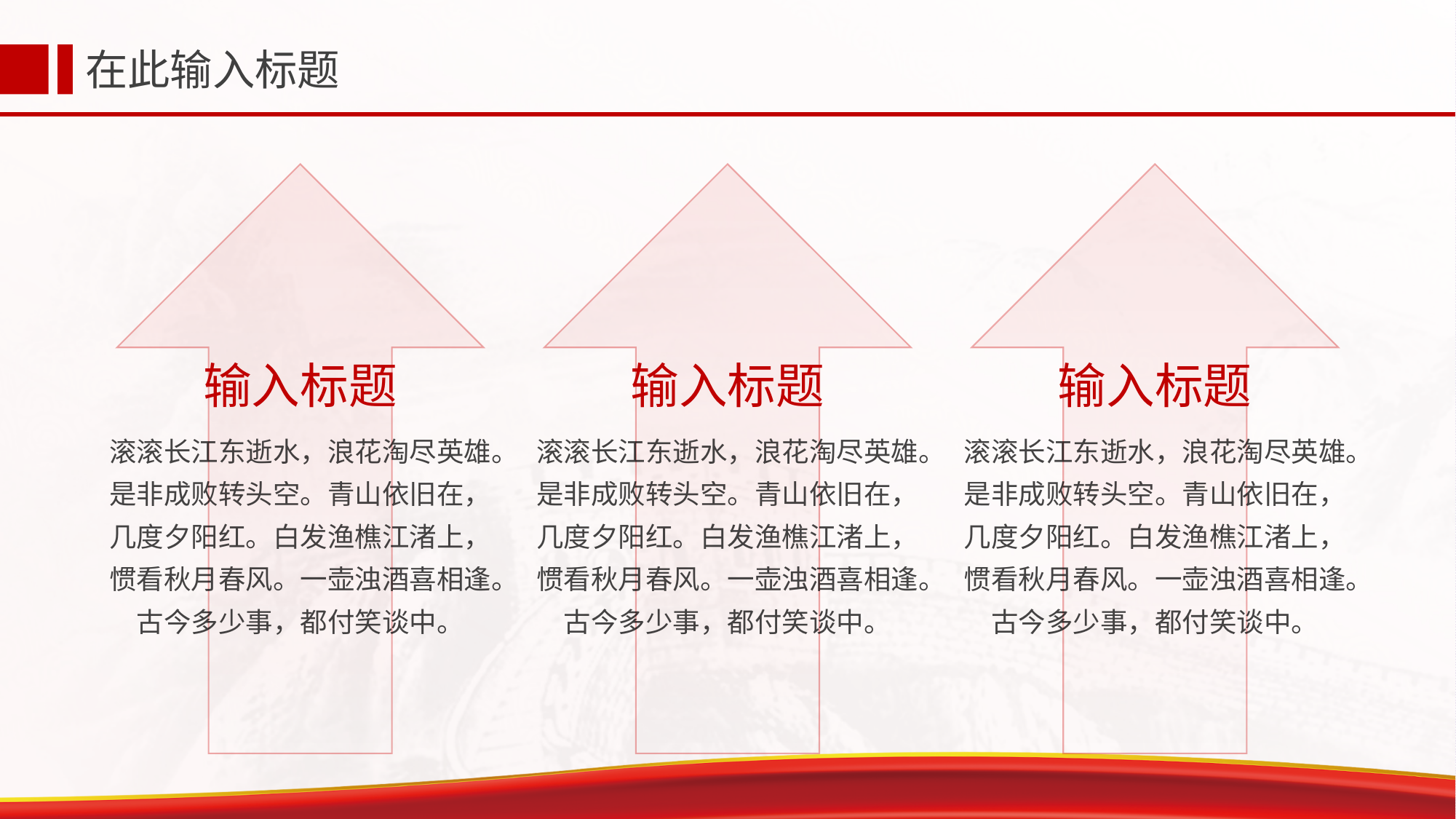

在此输入标题

输入标题
输入标题
输入标题
滚滚长江东逝水，浪花淘尽英雄。是非成败转头空。青山依旧在，几度夕阳红。白发渔樵江渚上，惯看秋月春风。一壶浊酒喜相逢。古今多少事，都付笑谈中。
滚滚长江东逝水，浪花淘尽英雄。是非成败转头空。青山依旧在，几度夕阳红。白发渔樵江渚上，惯看秋月春风。一壶浊酒喜相逢。古今多少事，都付笑谈中。
滚滚长江东逝水，浪花淘尽英雄。是非成败转头空。青山依旧在，几度夕阳红。白发渔樵江渚上，惯看秋月春风。一壶浊酒喜相逢。古今多少事，都付笑谈中。